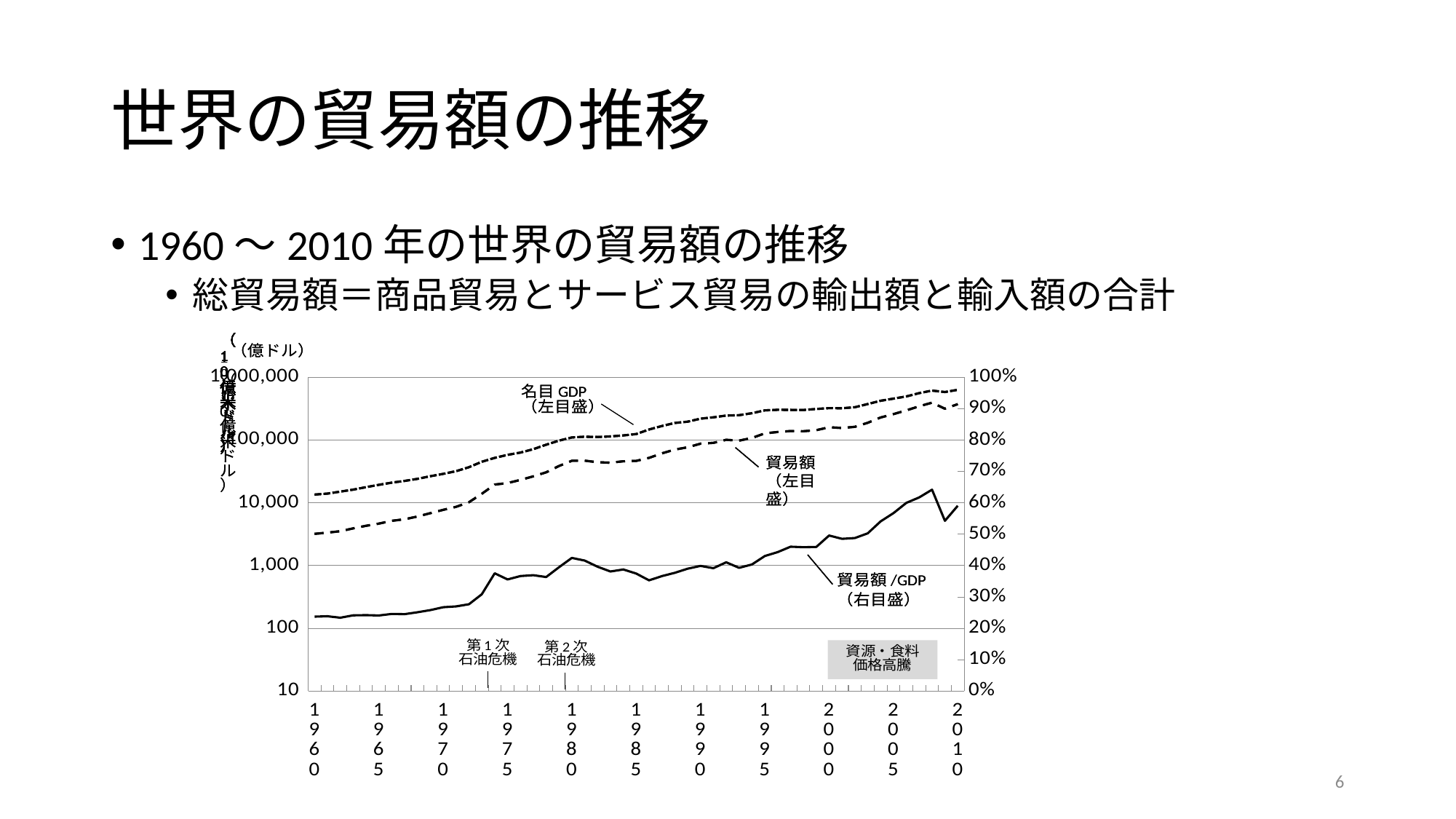

# 世界の貿易額の推移
1960～2010年の世界の貿易額の推移
総貿易額＝商品貿易とサービス貿易の輸出額と輸入額の合計

### Chart

| Category | 貿易額
（輸出額＋輸入額） | GDP | 貿易額
（輸出額＋輸入額） | GDP | 貿易額/GDP (*) | 貿易額/GDP (*) |
|---|---|---|---|---|---|---|
| 1960 | 3208.481671930925 | 13515.143147184914 | 3208.481671930925 | 13515.143147184914 | 0.23739901508917644 | 0.23739901508917644 |
|  | 3347.6146572151074 | 14030.508970850373 | 3347.6146572151074 | 14030.508970850373 | 0.23859538268854494 | 0.23859538268854494 |
|  | 3527.4079117431256 | 15068.8609810548 | 3527.4079117431256 | 15068.8609810548 | 0.23408590179297126 | 0.23408590179297126 |
|  | 3917.4723164491375 | 16222.052611732894 | 3917.4723164491375 | 16222.052611732894 | 0.24149054439730747 | 0.24149054439730747 |
|  | 4305.694878141745 | 17776.300280116444 | 4305.694878141745 | 17776.300280116444 | 0.2422154672397074 | 0.2422154672397074 |
| 1965 | 4664.784121184704 | 19343.894367649813 | 4664.784121184704 | 19343.894367649813 | 0.24115020649543895 | 0.24115020649543895 |
|  | 5162.169967606194 | 20986.906196213287 | 5162.169967606194 | 20986.906196213287 | 0.2459709839717885 | 0.2459709839717885 |
|  | 5475.360540015599 | 22324.738461685716 | 5475.360540015599 | 22324.738461685716 | 0.2452597843156164 | 0.2452597843156164 |
|  | 6048.305344664283 | 24066.99824024856 | 6048.305344664283 | 24066.99824024856 | 0.25131116412138876 | 0.25131116412138876 |
|  | 6839.381165450216 | 26483.779653118272 | 6839.381165450216 | 26483.779653118272 | 0.25824792590150225 | 0.25824792590150225 |
| 1970 | 7729.9496272925635 | 28913.624742315747 | 7729.9496272925635 | 28913.624742315747 | 0.2673462665502328 | 0.2673462665502328 |
|  | 8625.165407992785 | 31945.684420495316 | 8625.165407992785 | 31945.684420495316 | 0.2699946977019268 | 0.2699946977019268 |
|  | 10215.664529664482 | 36899.64015142104 | 10215.664529664482 | 36899.64015142104 | 0.276849977065999 | 0.276849977065999 |
|  | 13910.299699252033 | 45061.660172594085 | 13910.299699252033 | 45061.660172594085 | 0.30869478945012535 | 0.30869478945012535 |
|  | 19522.972677842496 | 52002.060525214205 | 19522.972677842496 | 52002.060525214205 | 0.3754269057930217 | 0.3754269057930217 |
| 1975 | 20642.376091703667 | 58011.35254578261 | 20642.376091703667 | 58011.35254578261 | 0.3558333875324259 | 0.3558333875324259 |
|  | 23161.890568177525 | 63163.716764841556 | 23161.890568177525 | 63163.716764841556 | 0.36669613117304883 | 0.36669613117304883 |
|  | 26403.413178867817 | 71490.62801386286 | 26403.413178867817 | 71490.62801386286 | 0.36932691616232516 | 0.36932691616232516 |
|  | 30594.64015266371 | 84156.69042995365 | 30594.64015266371 | 84156.69042995365 | 0.3635437657583343 | 0.3635437657583343 |
|  | 38580.67602601853 | 97740.93034233563 | 38580.67602601853 | 97740.93034233563 | 0.3947238469174644 | 0.3947238469174644 |
| 1980 | 46689.96530857816 | 109996.65872673852 | 46689.96530857816 | 109996.65872673852 | 0.42446712335661885 | 0.42446712335661885 |
|  | 46936.331428455276 | 112837.52102526843 | 46936.331428455276 | 112837.52102526843 | 0.4159638655828379 | 0.4159638655828379 |
|  | 44297.915170285 | 111749.7328845525 | 44297.915170285 | 111749.7328845525 | 0.39640287298090277 | 0.39640287298090277 |
|  | 43518.733263501505 | 114166.0424442959 | 43518.733263501505 | 114166.0424442959 | 0.381188068989389 | 0.381188068989389 |
|  | 45938.40429964866 | 118509.27683167584 | 45938.40429964866 | 118509.27683167584 | 0.38763551282906705 | 0.38763551282906705 |
| 1985 | 46614.68843509304 | 124454.05016965618 | 46614.68843509304 | 124454.05016965618 | 0.37455340643030705 | 0.37455340643030705 |
|  | 51956.40671082219 | 147205.88914103922 | 51956.40671082219 | 147205.88914103922 | 0.35295059874297846 | 0.35295059874297846 |
|  | 61295.72898649894 | 167180.9485040823 | 61295.72898649894 | 167180.9485040823 | 0.3666430268219352 | 0.3666430268219352 |
|  | 70487.60344491982 | 186984.8121139505 | 70487.60344491982 | 186984.8121139505 | 0.37696967282007987 | 0.37696967282007987 |
|  | 76545.24477891404 | 196243.6486790498 | 76545.24477891404 | 196243.6486790498 | 0.3900520872606767 | 0.3900520872606767 |
| 1990 | 87464.57819767798 | 219207.92256960008 | 87464.57819767798 | 219207.92256960008 | 0.39900281510084434 | 0.39900281510084434 |
|  | 90088.62337636887 | 229955.66641243582 | 90088.62337636887 | 229955.66641243582 | 0.39176518144497857 | 0.39176518144497857 |
|  | 100758.80657259274 | 245463.95695297798 | 100758.80657259274 | 245463.95695297798 | 0.41048310238026026 | 0.41048310238026026 |
|  | 97887.07760389619 | 249150.78827178534 | 97887.07760389619 | 249150.78827178534 | 0.39288287339118105 | 0.39288287339118105 |
|  | 107980.91777259443 | 267521.0986594639 | 107980.91777259443 | 267521.0986594639 | 0.40363514621344754 | 0.40363514621344754 |
| 1995 | 127827.04398504514 | 296928.94750906265 | 127827.04398504514 | 296928.94750906265 | 0.43049707701922174 | 0.43049707701922174 |
|  | 134232.33725825438 | 303032.8999665888 | 134232.33725825438 | 303032.8999665888 | 0.44296291680888267 | 0.44296291680888267 |
|  | 139067.38795919355 | 302223.5662295139 | 139067.38795919355 | 302223.5662295139 | 0.4601473991395608 | 0.4601473991395608 |
|  | 138096.42156840925 | 301151.0753022689 | 138096.42156840925 | 301151.0753022689 | 0.45856194081259943 | 0.45856194081259943 |
|  | 143469.7262244278 | 312313.21824407886 | 143469.7262244278 | 312313.21824407886 | 0.4593776947100051 | 0.4593776947100051 |
| 2000 | 159887.96386544968 | 322403.83199090057 | 159887.96386544968 | 322403.83199090057 | 0.4959245145385323 | 0.4959245145385323 |
|  | 155509.56270037632 | 320463.4881062032 | 155509.56270037632 | 320463.4881062032 | 0.4852645261379666 | 0.4852645261379666 |
|  | 162460.96831372278 | 333046.4061615125 | 162460.96831372278 | 333046.4061615125 | 0.48780279657164927 | 0.48780279657164927 |
|  | 188387.4483924089 | 374659.6792162979 | 188387.4483924089 | 374659.6792162979 | 0.502822851891808 | 0.502822851891808 |
|  | 228358.73876933072 | 422289.84476590506 | 228358.73876933072 | 422289.84476590506 | 0.5407630365724769 | 0.5407630365724769 |
| 2005 | 258992.98091643892 | 456583.16886272415 | 258992.98091643892 | 456583.16886272415 | 0.5672416299565963 | 0.5672416299565963 |
|  | 296969.66486269585 | 495062.933148805 | 296969.66486269585 | 495062.933148805 | 0.5998624517772845 | 0.5998624517772845 |
|  | 344686.1357882496 | 558488.9622730424 | 344686.1357882496 | 558488.9622730424 | 0.6171762721780261 | 0.6171762721780261 |
|  | 393503.2764590163 | 613045.4157943557 | 393503.2764590163 | 613045.4157943557 | 0.6418827485222005 | 0.6418827485222005 |
|  | 315162.49308796634 | 580882.772936074 | 315162.49308796634 | 580882.772936074 | 0.5425578236637566 | 0.5425578236637566 |
| 2010 | 372770.963588021 | 631238.875177093 | 372770.963588021 | 631238.875177093 | 0.5905386664967985 | 0.5905386664967985 |
6